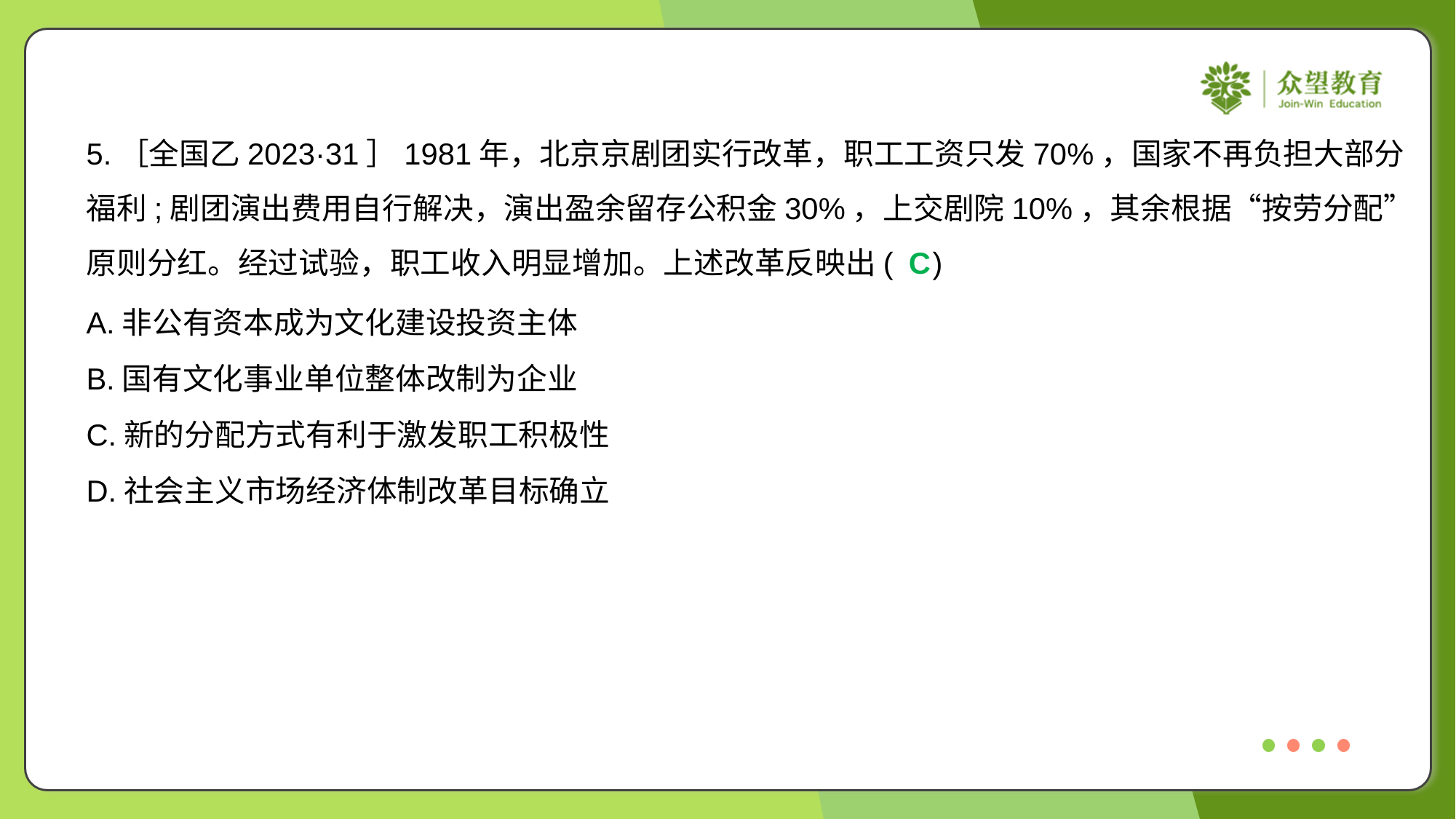

5.［全国乙2023·31］1981年，北京京剧团实行改革，职工工资只发70%，国家不再负担大部分
福利;剧团演出费用自行解决，演出盈余留存公积金30%，上交剧院10%，其余根据“按劳分配”
原则分红。经过试验，职工收入明显增加。上述改革反映出(     )
C
A.非公有资本成为文化建设投资主体
B.国有文化事业单位整体改制为企业
C.新的分配方式有利于激发职工积极性
D.社会主义市场经济体制改革目标确立